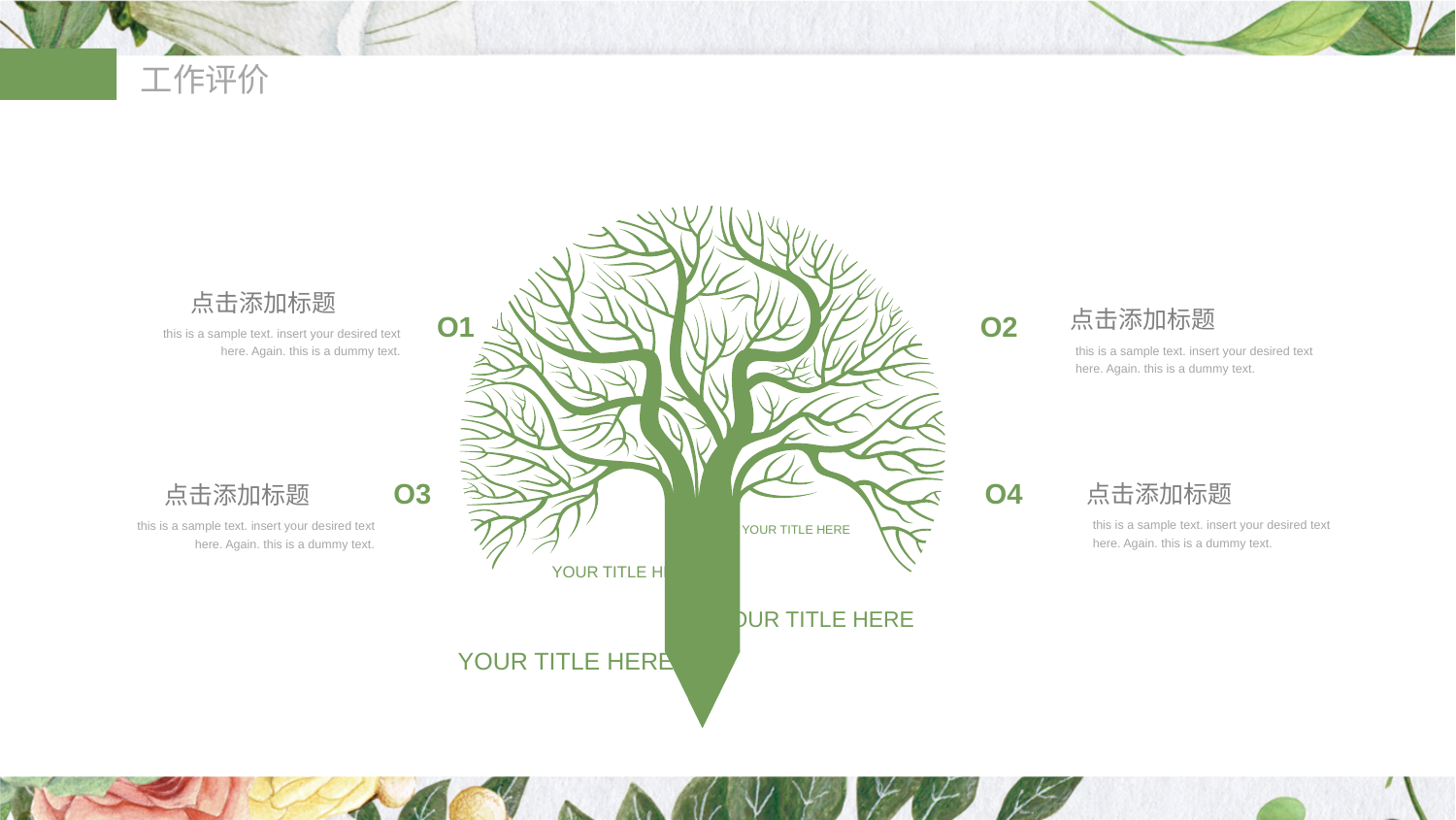

点击添加标题
this is a sample text. insert your desired text here. Again. this is a dummy text.

O1

O2
点击添加标题
this is a sample text. insert your desired text here. Again. this is a dummy text.

O3

O4
点击添加标题
this is a sample text. insert your desired text here. Again. this is a dummy text.
点击添加标题
this is a sample text. insert your desired text here. Again. this is a dummy text.
YOUR TITLE HERE
YOUR TITLE HERE
YOUR TITLE HERE
YOUR TITLE HERE